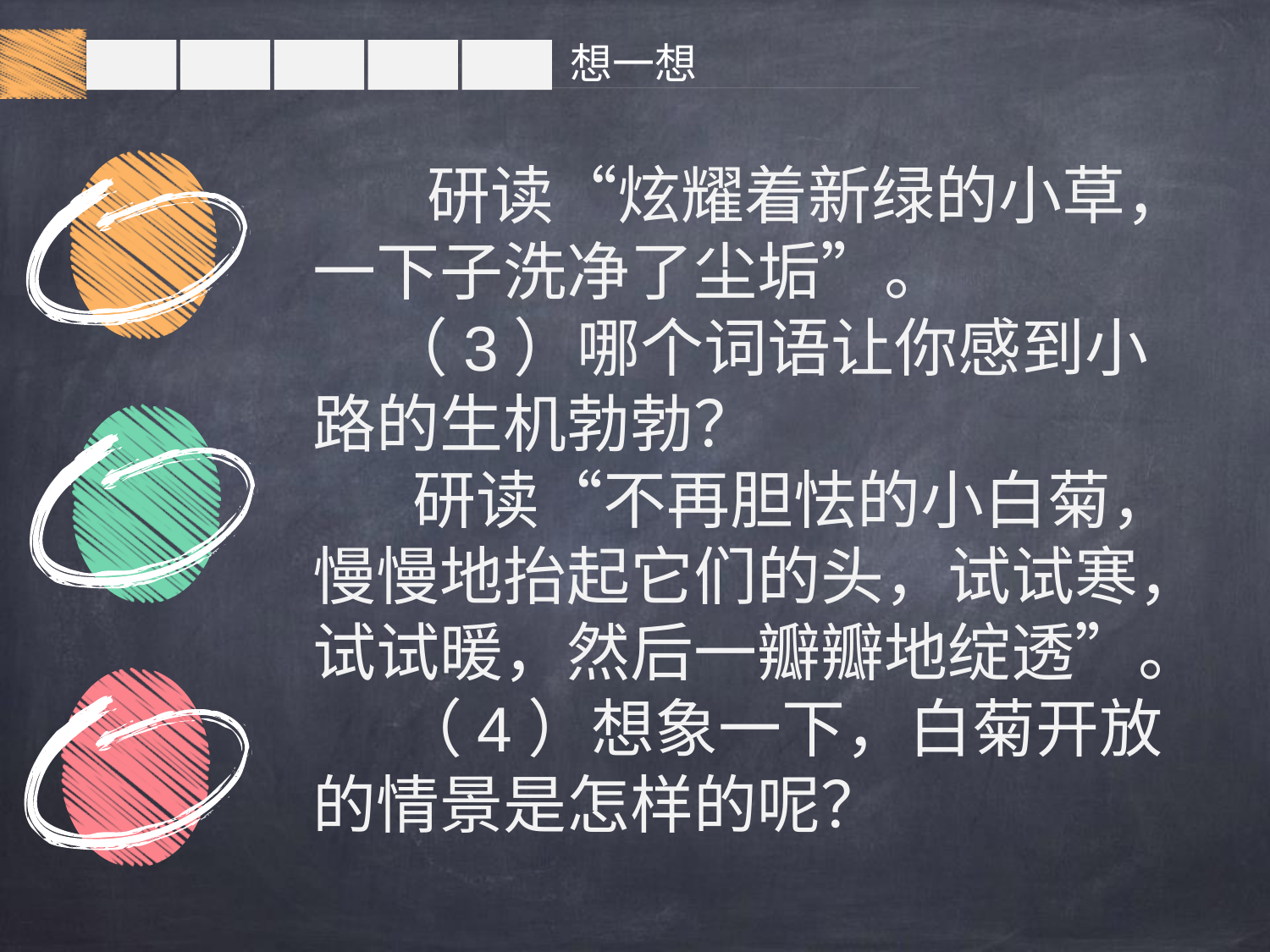

想一想

       研读“炫耀着新绿的小草，一下子洗净了尘垢”。
    （3）哪个词语让你感到小路的生机勃勃？
      研读“不再胆怯的小白菊，慢慢地抬起它们的头，试试寒，试试暖，然后一瓣瓣地绽透”。
     （4）想象一下，白菊开放的情景是怎样的呢？